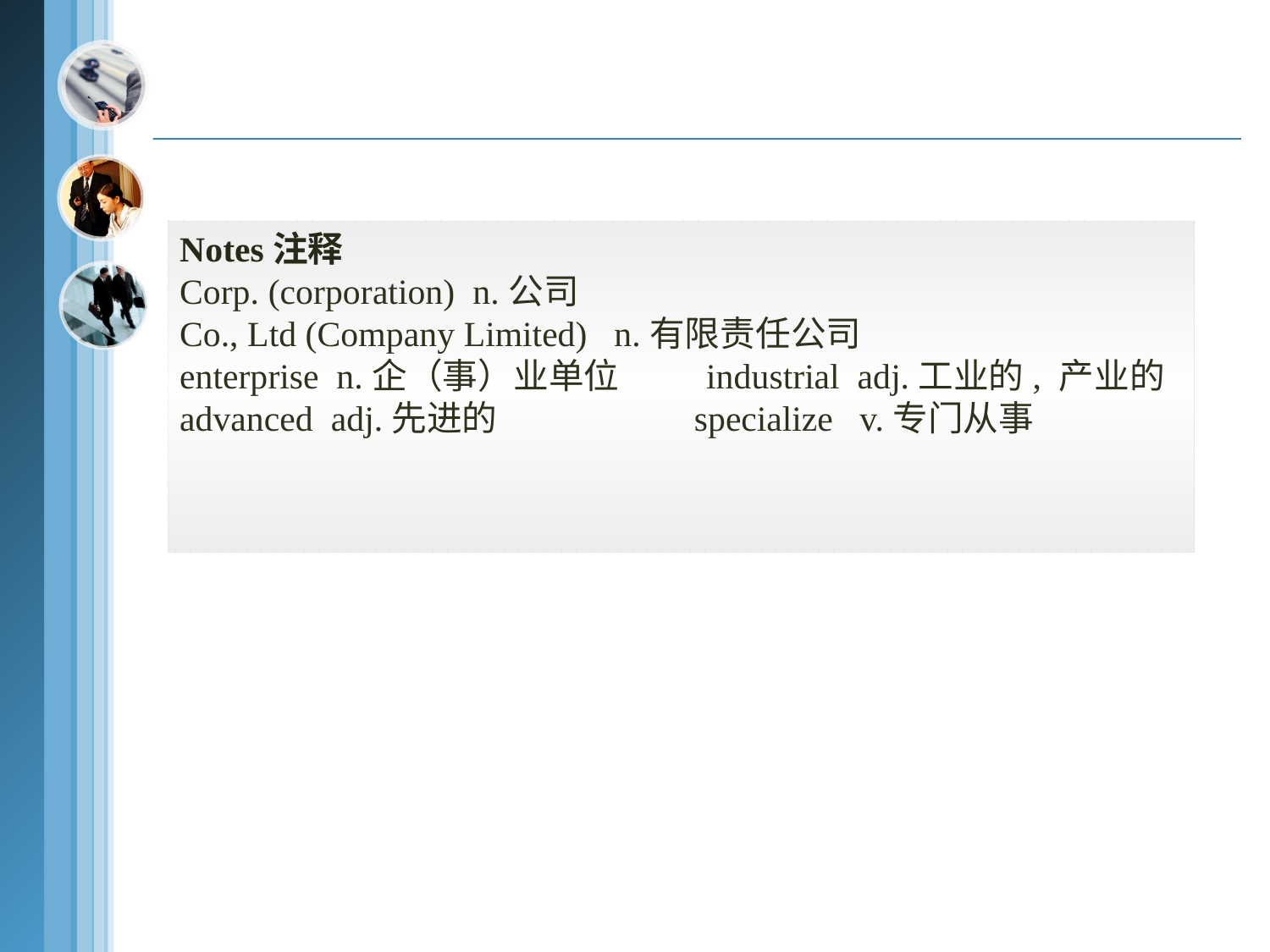

Notes注释
Corp. (corporation)  n.公司
Co., Ltd (Company Limited)   n.有限责任公司
enterprise  n.企（事）业单位          industrial  adj.工业的, 产业的
advanced  adj.先进的                        specialize   v.专门从事